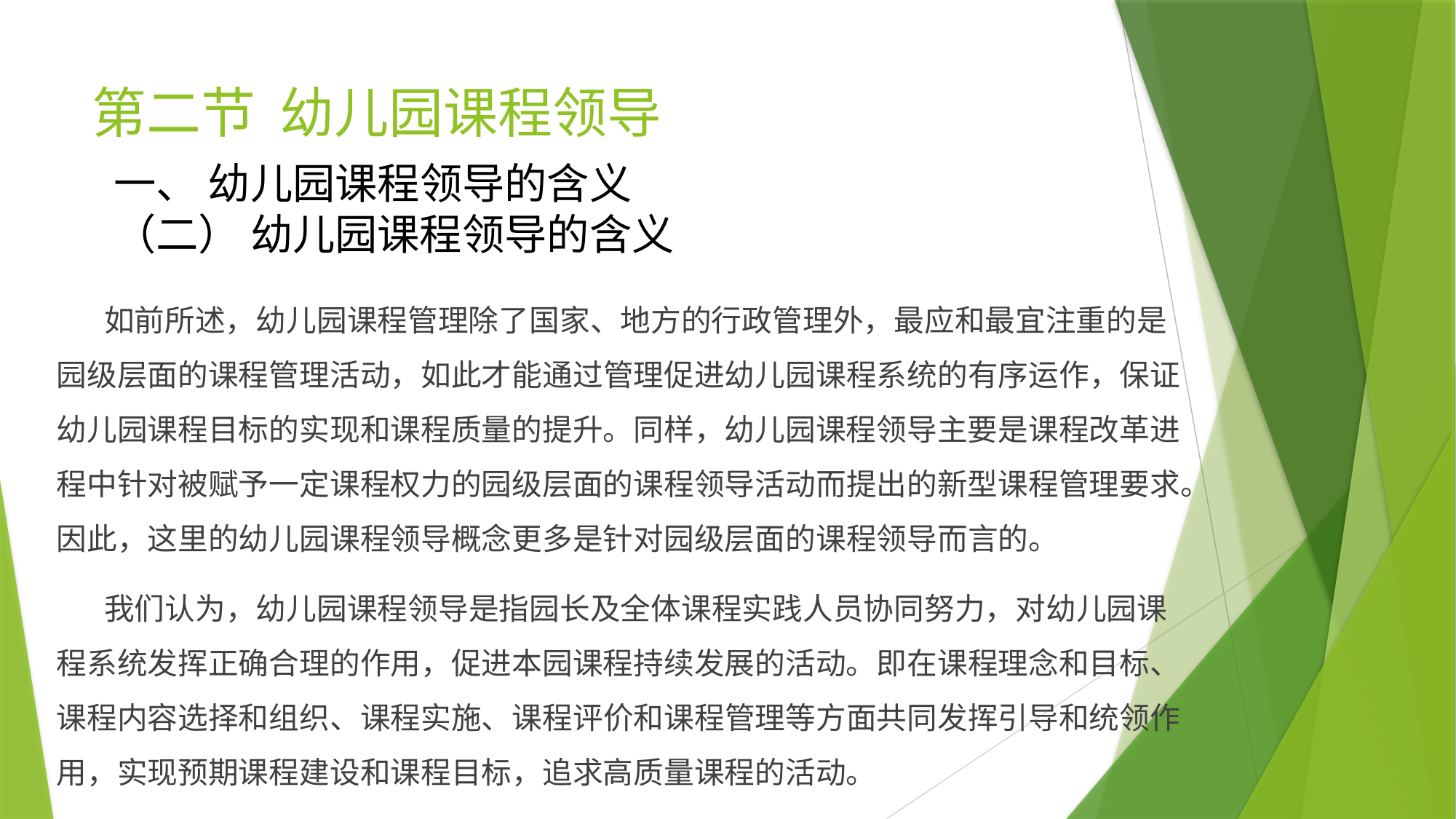

# 第二节  幼儿园课程领导
一、 幼儿园课程领导的含义
（二） 幼儿园课程领导的含义
      如前所述，幼儿园课程管理除了国家、地方的行政管理外，最应和最宜注重的是园级层面的课程管理活动，如此才能通过管理促进幼儿园课程系统的有序运作，保证幼儿园课程目标的实现和课程质量的提升。同样，幼儿园课程领导主要是课程改革进程中针对被赋予一定课程权力的园级层面的课程领导活动而提出的新型课程管理要求。因此，这里的幼儿园课程领导概念更多是针对园级层面的课程领导而言的。
      我们认为，幼儿园课程领导是指园长及全体课程实践人员协同努力，对幼儿园课程系统发挥正确合理的作用，促进本园课程持续发展的活动。即在课程理念和目标、课程内容选择和组织、课程实施、课程评价和课程管理等方面共同发挥引导和统领作用，实现预期课程建设和课程目标，追求高质量课程的活动。